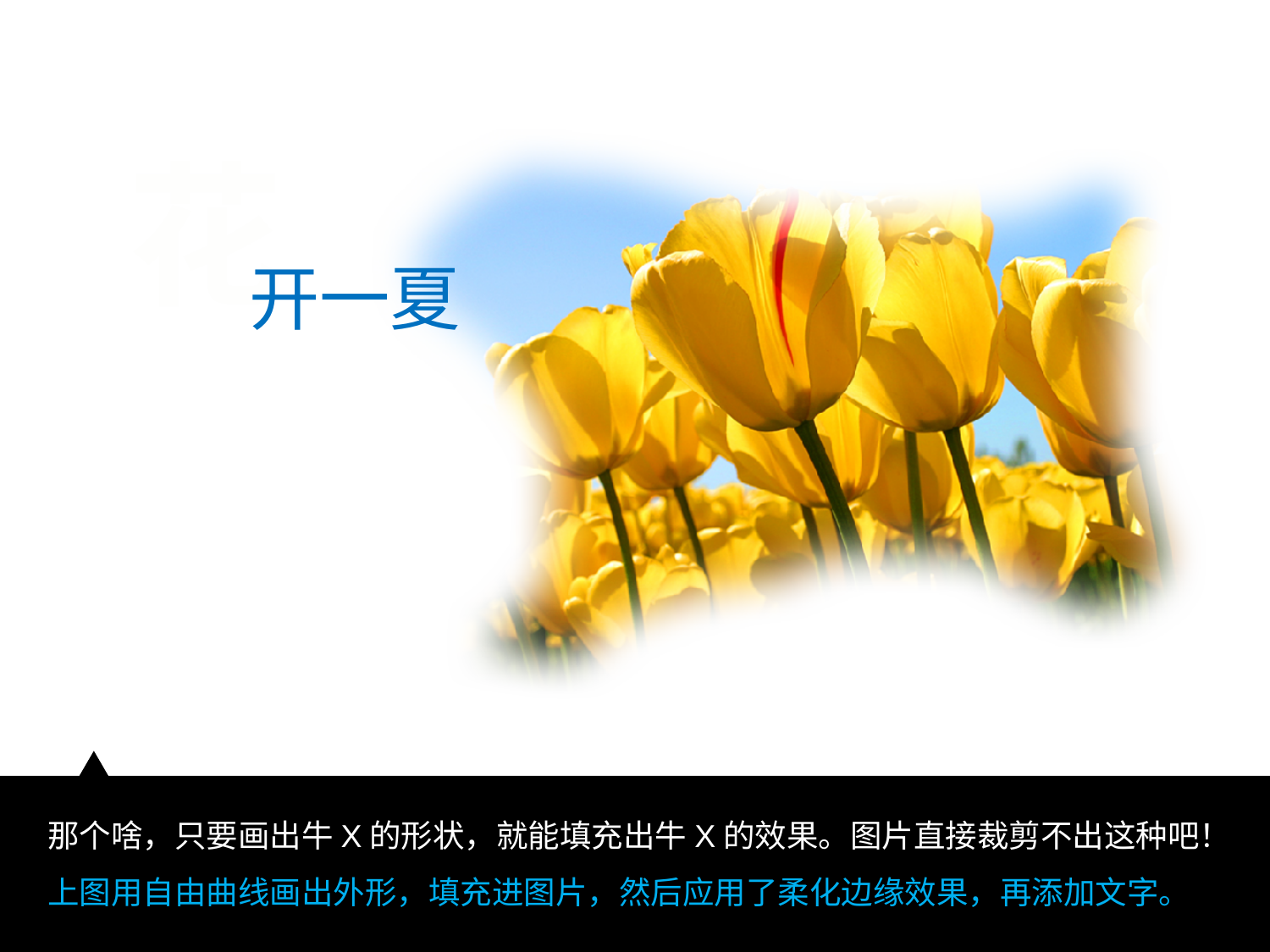

花
开一夏

那个啥，只要画出牛X的形状，就能填充出牛X的效果。图片直接裁剪不出这种吧！
上图用自由曲线画出外形，填充进图片，然后应用了柔化边缘效果，再添加文字。